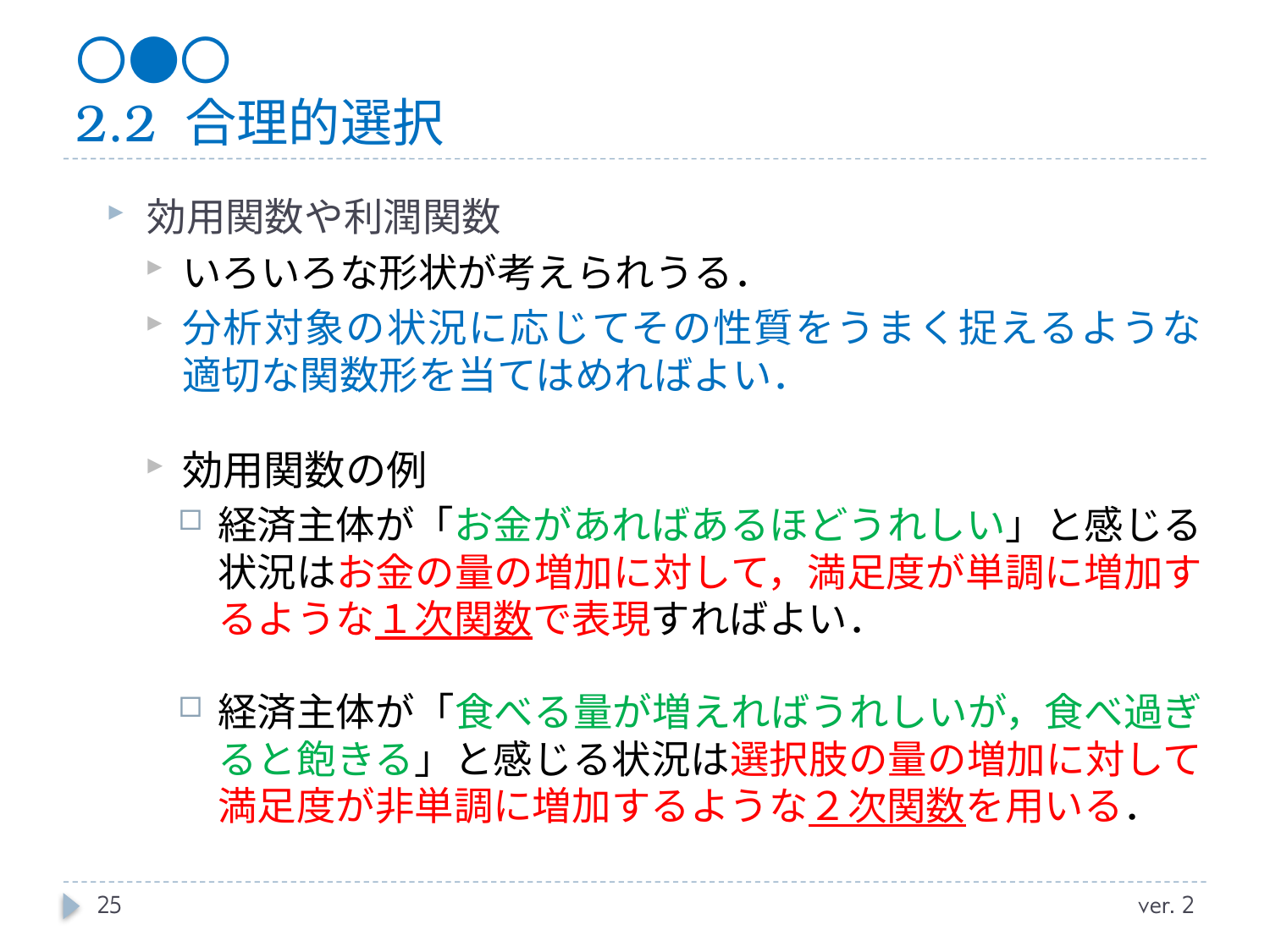

# 〇●〇 2.2 合理的選択
効用関数や利潤関数
いろいろな形状が考えられうる．
分析対象の状況に応じてその性質をうまく捉えるような適切な関数形を当てはめればよい．

効用関数の例
経済主体が「お金があればあるほどうれしい」と感じる状況はお金の量の増加に対して，満足度が単調に増加するような１次関数で表現すればよい．

経済主体が「食べる量が増えればうれしいが，食べ過ぎると飽きる」と感じる状況は選択肢の量の増加に対して満足度が非単調に増加するような２次関数を用いる．
25
ver. 2